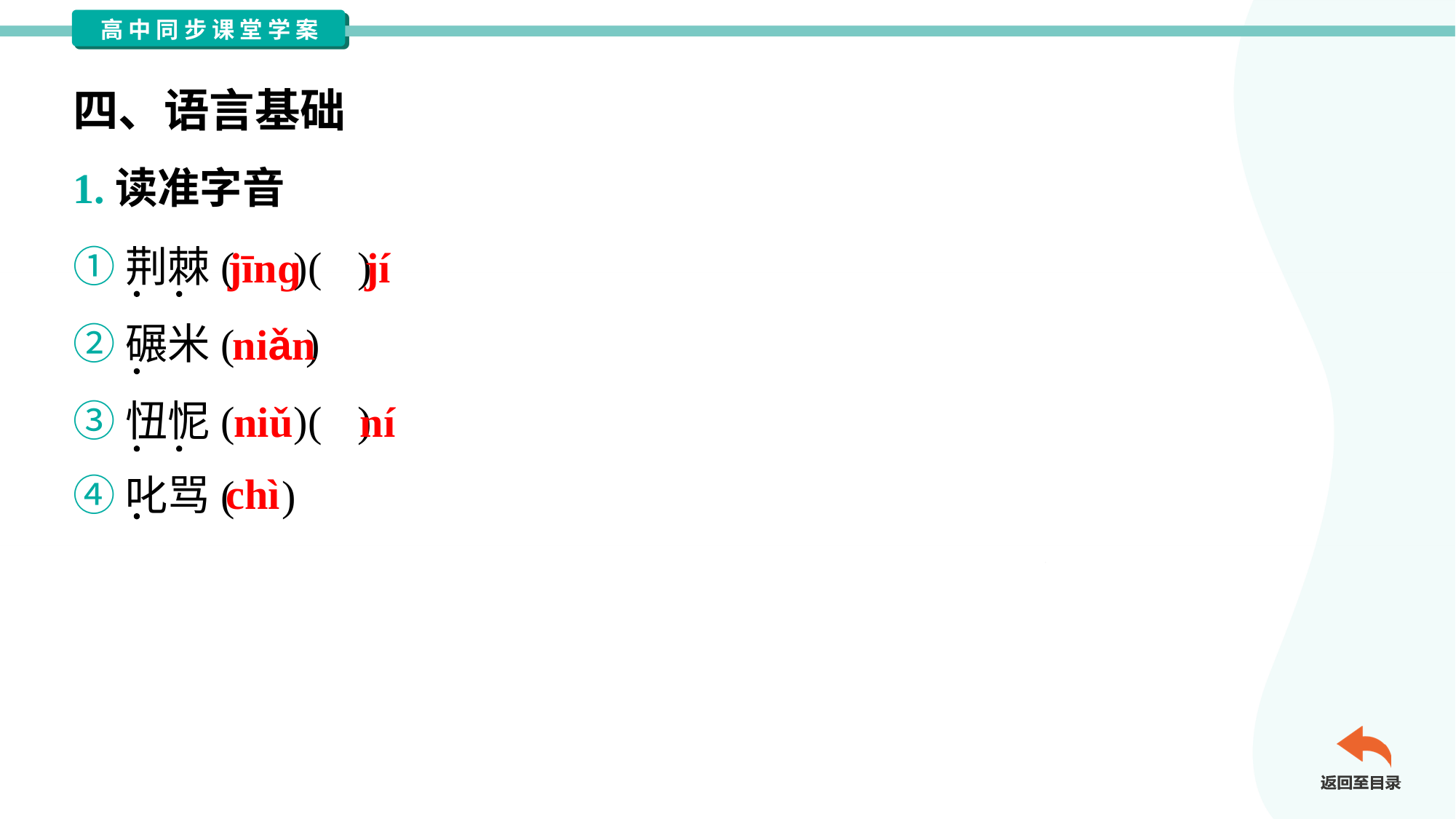

四、语言基础
1.读准字音
①荆棘(     )(   )
②碾米(      )
③忸怩(     )(   )
④叱骂(    )
jīnɡ
jí
niǎn

niǔ
ní

chì